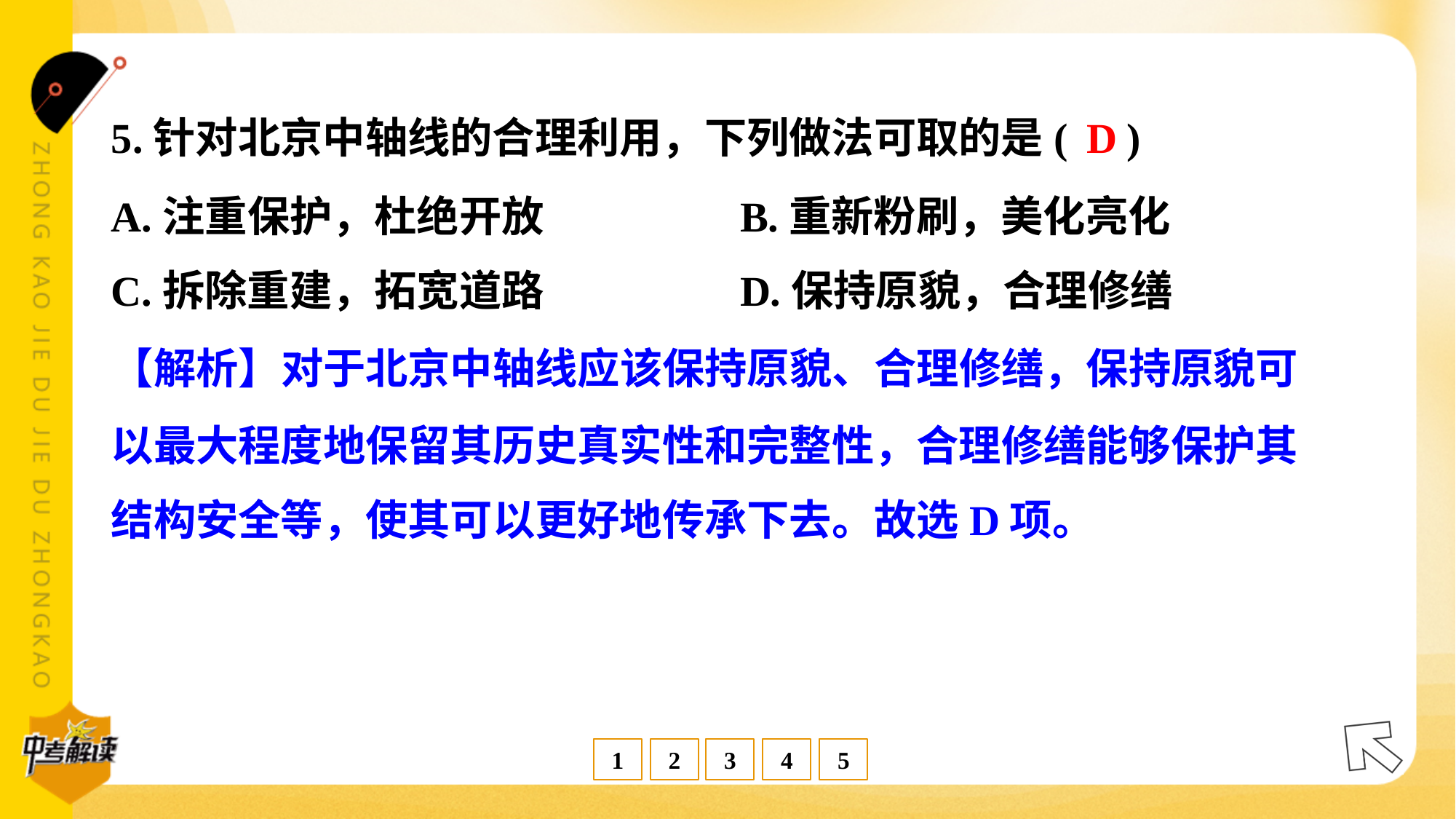

D
5.针对北京中轴线的合理利用，下列做法可取的是(     )
A.注重保护，杜绝开放	B.重新粉刷，美化亮化
C.拆除重建，拓宽道路	D.保持原貌，合理修缮
【解析】对于北京中轴线应该保持原貌、合理修缮，保持原貌可
以最大程度地保留其历史真实性和完整性，合理修缮能够保护其
结构安全等，使其可以更好地传承下去。故选D项。